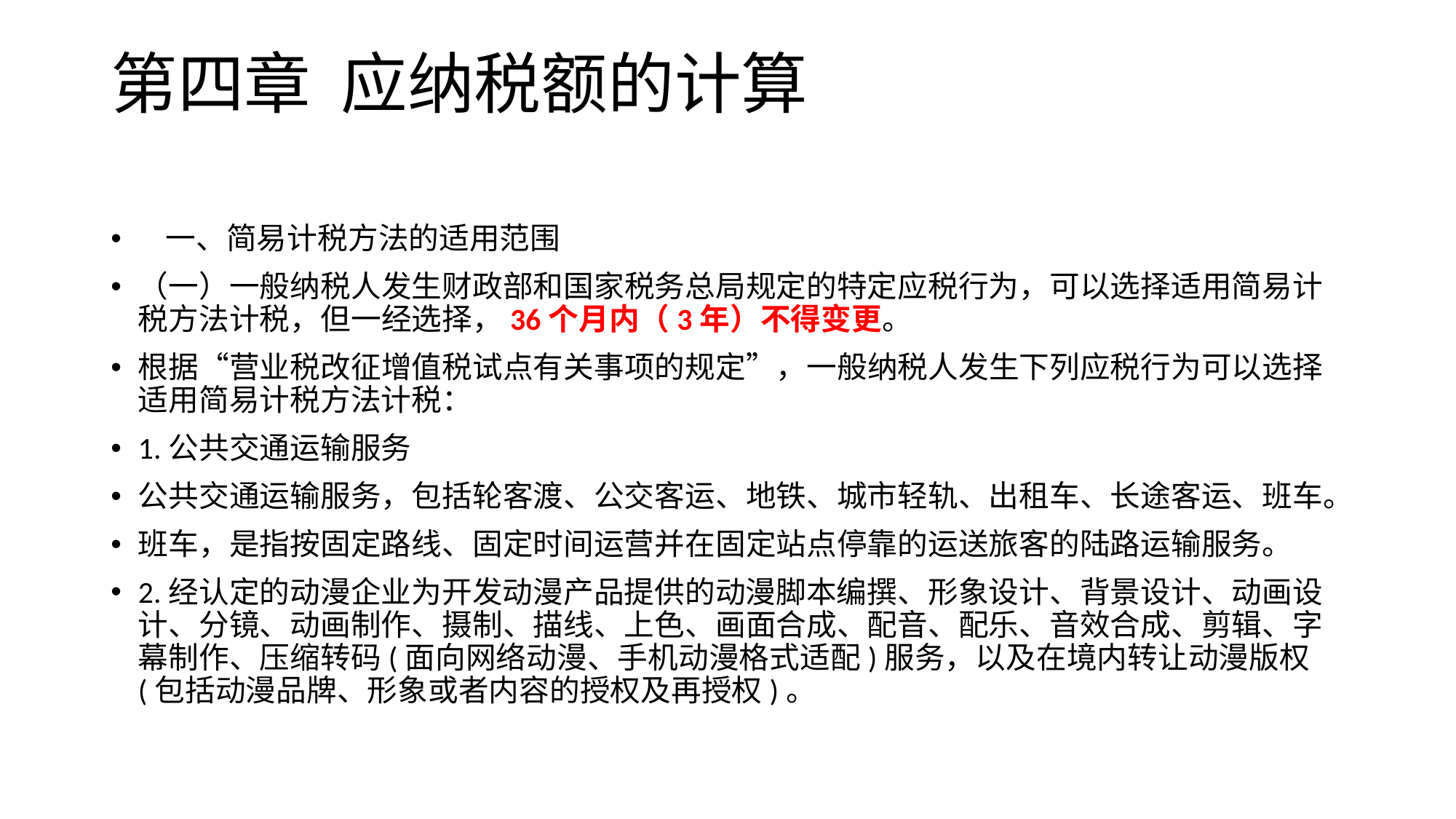

# 第四章  应纳税额的计算

   一、简易计税方法的适用范围
（一）一般纳税人发生财政部和国家税务总局规定的特定应税行为，可以选择适用简易计税方法计税，但一经选择，36个月内（3年）不得变更。
根据“营业税改征增值税试点有关事项的规定”，一般纳税人发生下列应税行为可以选择适用简易计税方法计税：
1.公共交通运输服务
公共交通运输服务，包括轮客渡、公交客运、地铁、城市轻轨、出租车、长途客运、班车。
班车，是指按固定路线、固定时间运营并在固定站点停靠的运送旅客的陆路运输服务。
2.经认定的动漫企业为开发动漫产品提供的动漫脚本编撰、形象设计、背景设计、动画设计、分镜、动画制作、摄制、描线、上色、画面合成、配音、配乐、音效合成、剪辑、字幕制作、压缩转码(面向网络动漫、手机动漫格式适配)服务，以及在境内转让动漫版权(包括动漫品牌、形象或者内容的授权及再授权)。